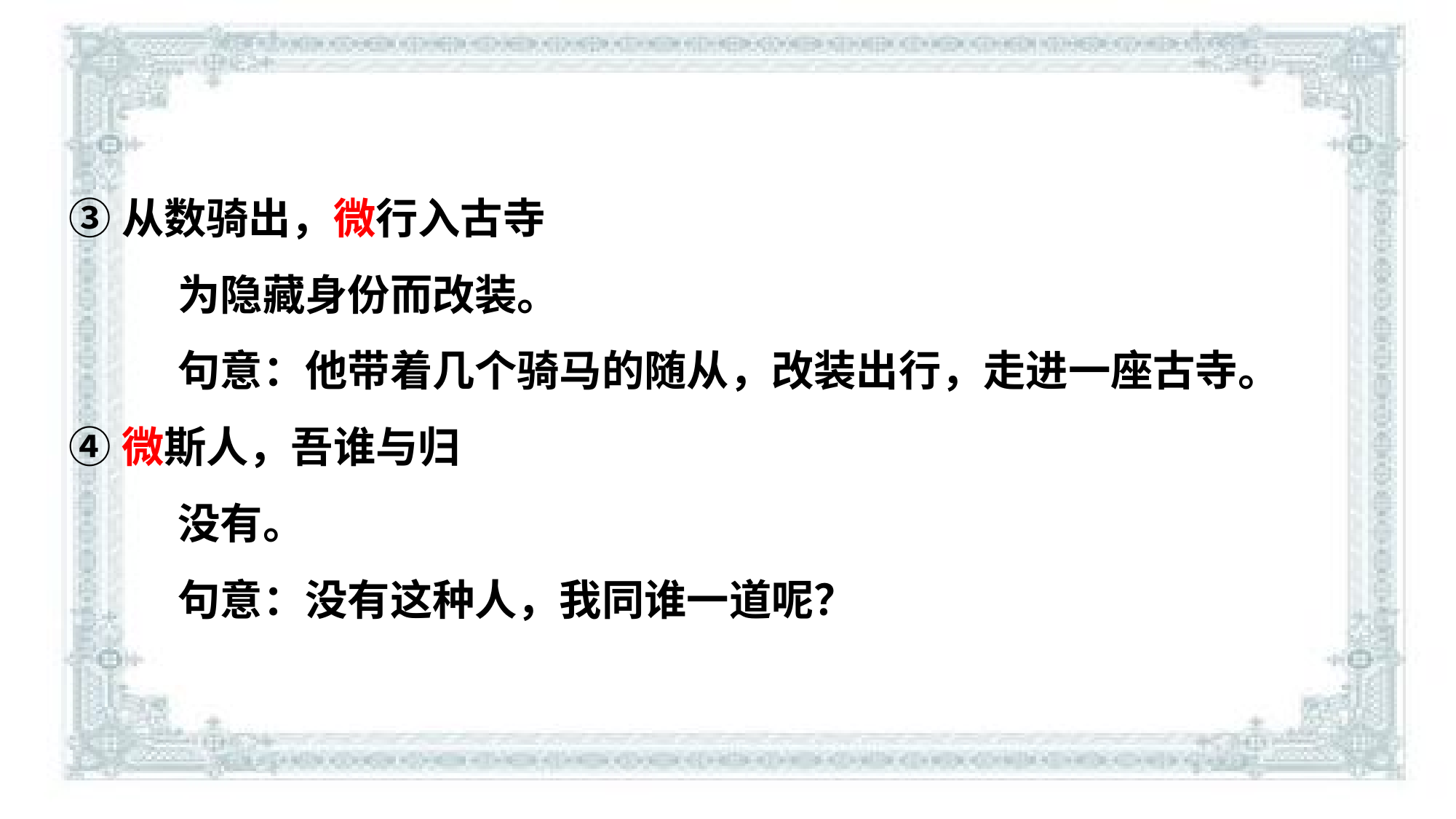

③从数骑出，微行入古寺
	为隐藏身份而改装。
	句意：他带着几个骑马的随从，改装出行，走进一座古寺。
④微斯人，吾谁与归
	没有。
	句意：没有这种人，我同谁一道呢？